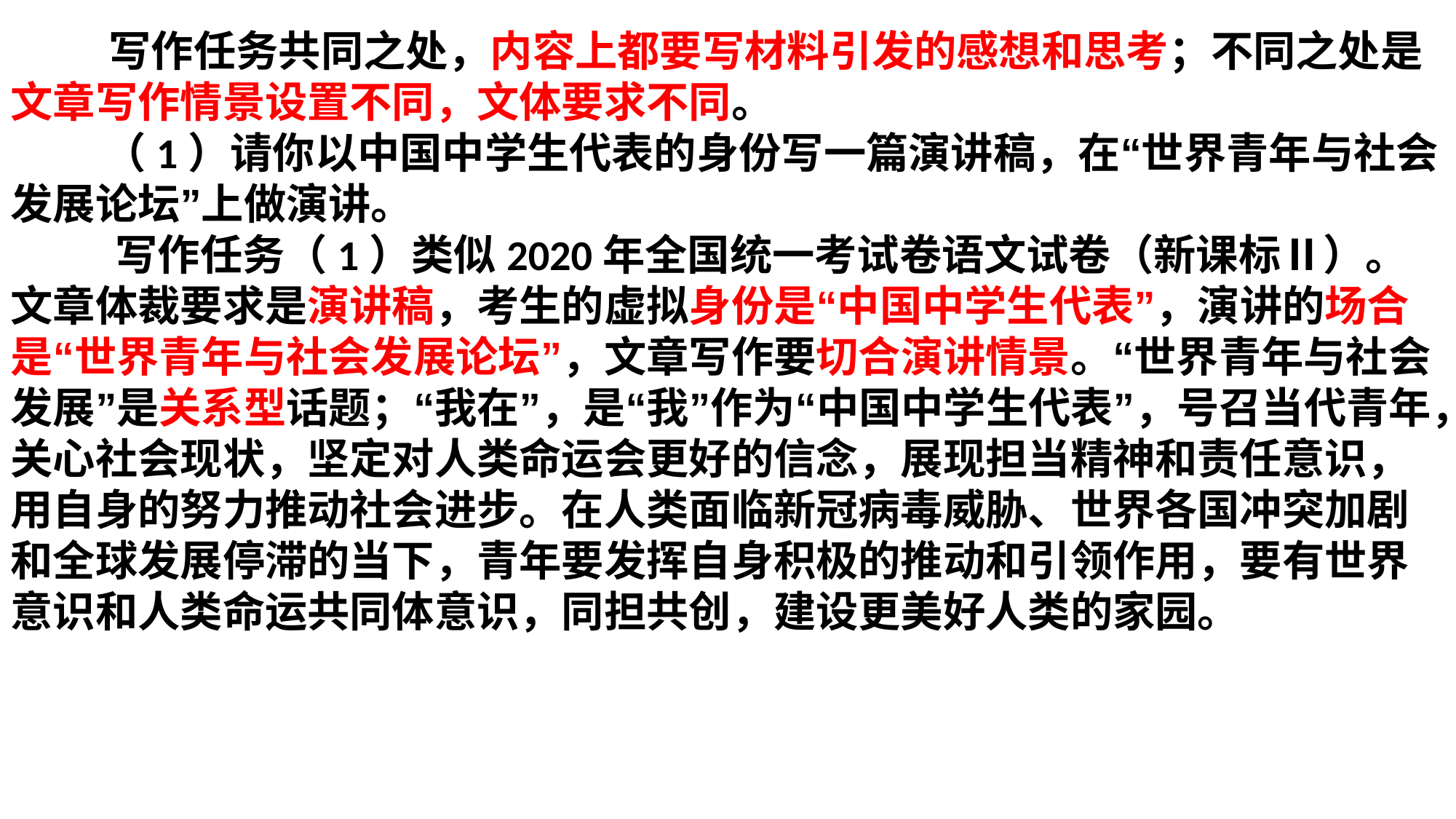

写作任务共同之处，内容上都要写材料引发的感想和思考；不同之处是文章写作情景设置不同，文体要求不同。
       （1）请你以中国中学生代表的身份写一篇演讲稿，在“世界青年与社会发展论坛”上做演讲。
        写作任务（1）类似2020年全国统一考试卷语文试卷（新课标Ⅱ）。文章体裁要求是演讲稿，考生的虚拟身份是“中国中学生代表”，演讲的场合是“世界青年与社会发展论坛”，文章写作要切合演讲情景。“世界青年与社会发展”是关系型话题；“我在”，是“我”作为“中国中学生代表”，号召当代青年，关心社会现状，坚定对人类命运会更好的信念，展现担当精神和责任意识，用自身的努力推动社会进步。在人类面临新冠病毒威胁、世界各国冲突加剧和全球发展停滞的当下，青年要发挥自身积极的推动和引领作用，要有世界意识和人类命运共同体意识，同担共创，建设更美好人类的家园。